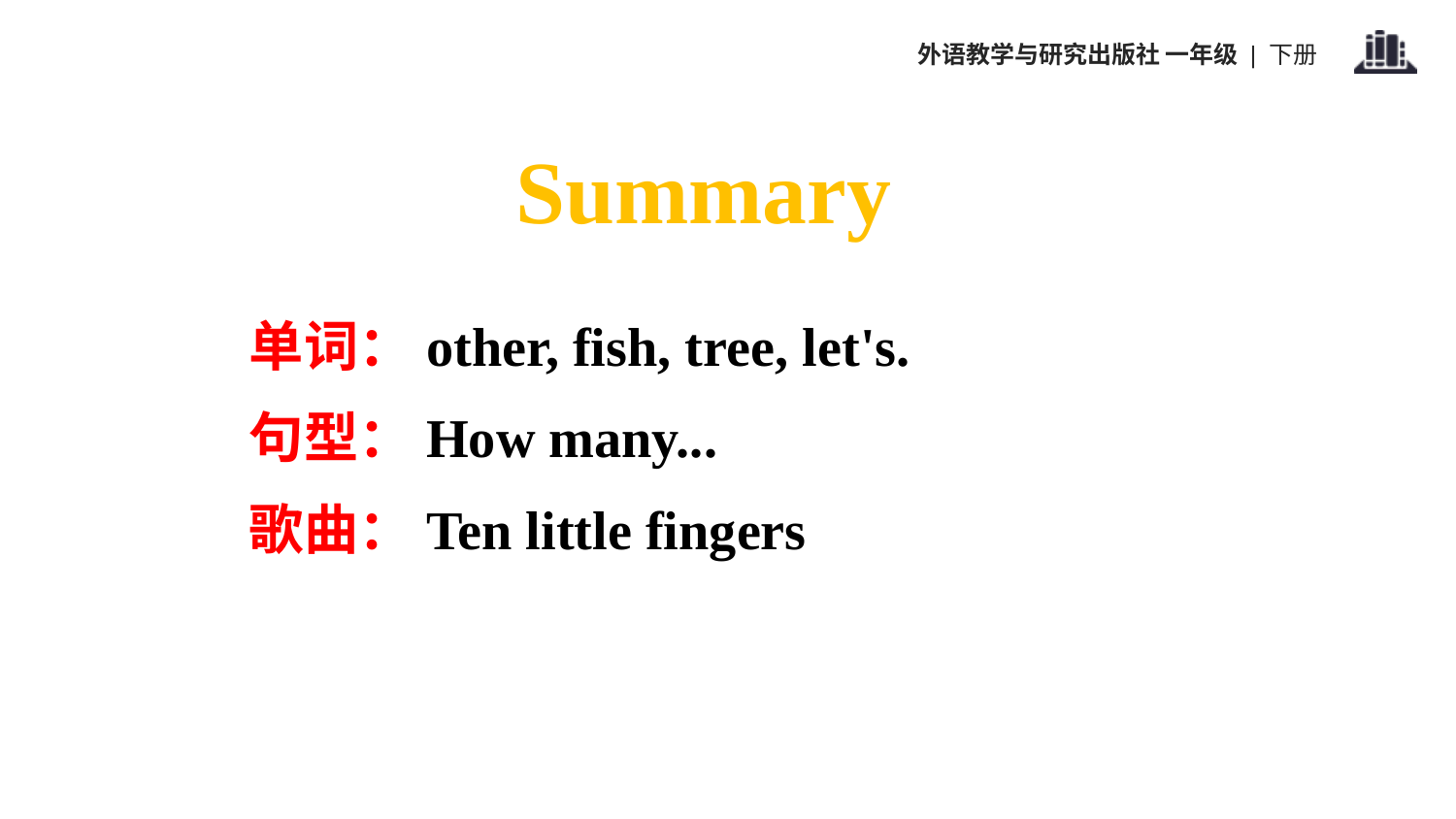

Summary
单词：other, fish, tree, let's.
句型：How many...
歌曲：Ten little fingers